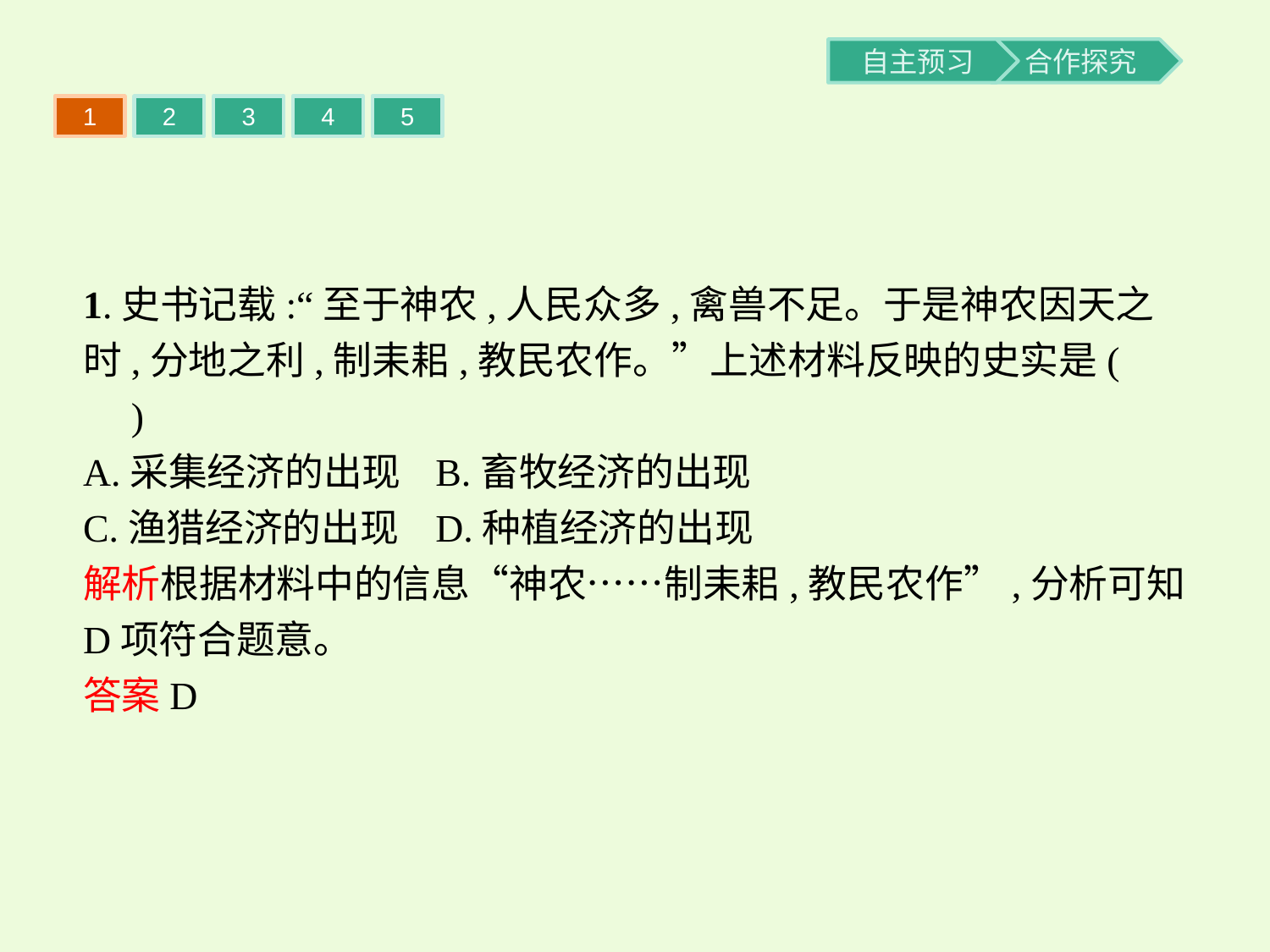

1
2
3
4
5
1.史书记载:“至于神农,人民众多,禽兽不足。于是神农因天之时,分地之利,制耒耜,教民农作。”上述材料反映的史实是(　　)
A.采集经济的出现	B.畜牧经济的出现
C.渔猎经济的出现	D.种植经济的出现
解析根据材料中的信息“神农……制耒耜,教民农作”,分析可知D项符合题意。
答案D